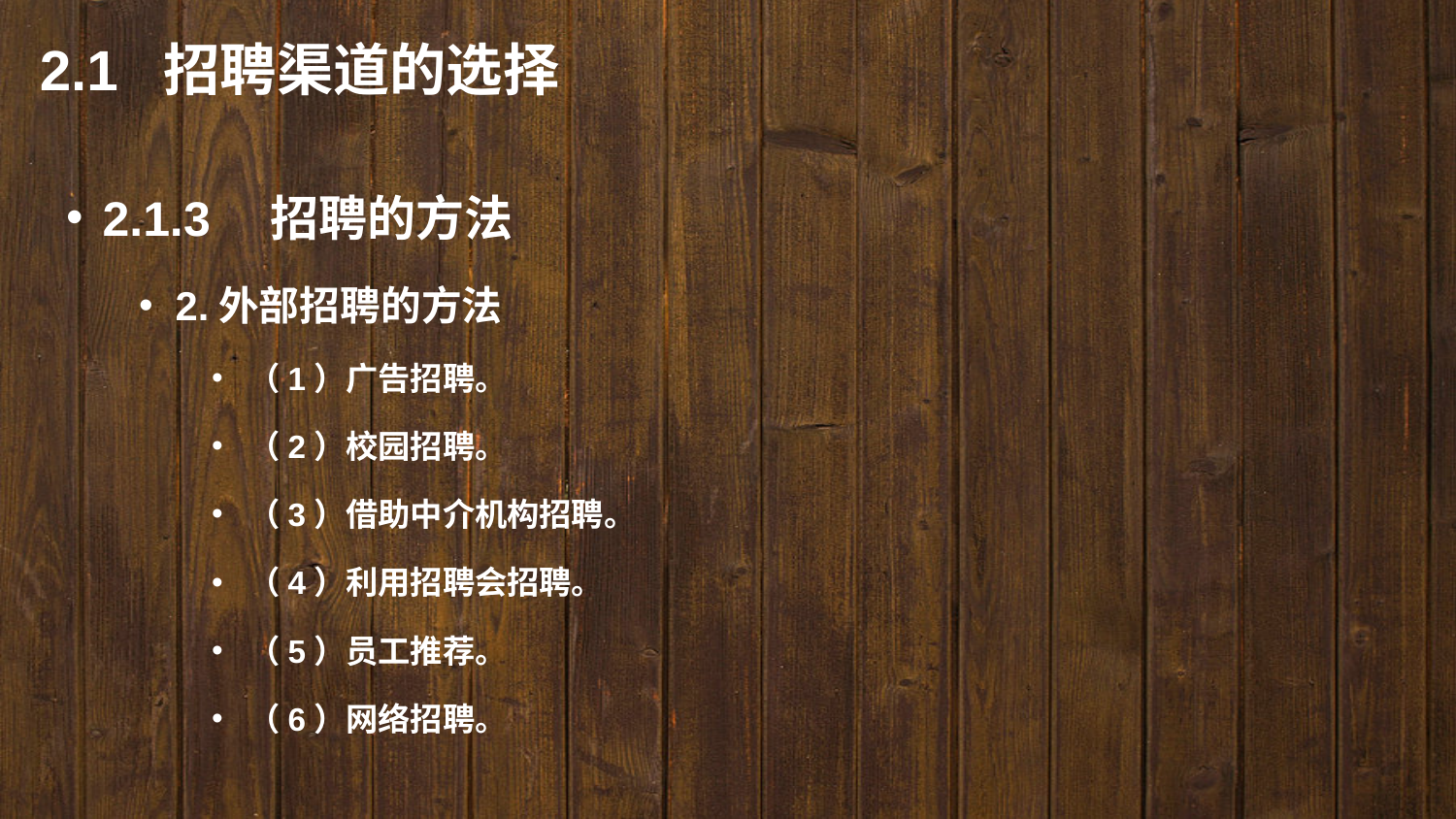

2.1  招聘渠道的选择
2.1.3　招聘的方法
2.外部招聘的方法
（1）广告招聘。
（2）校园招聘。
（3）借助中介机构招聘。
（4）利用招聘会招聘。
（5）员工推荐。
（6）网络招聘。